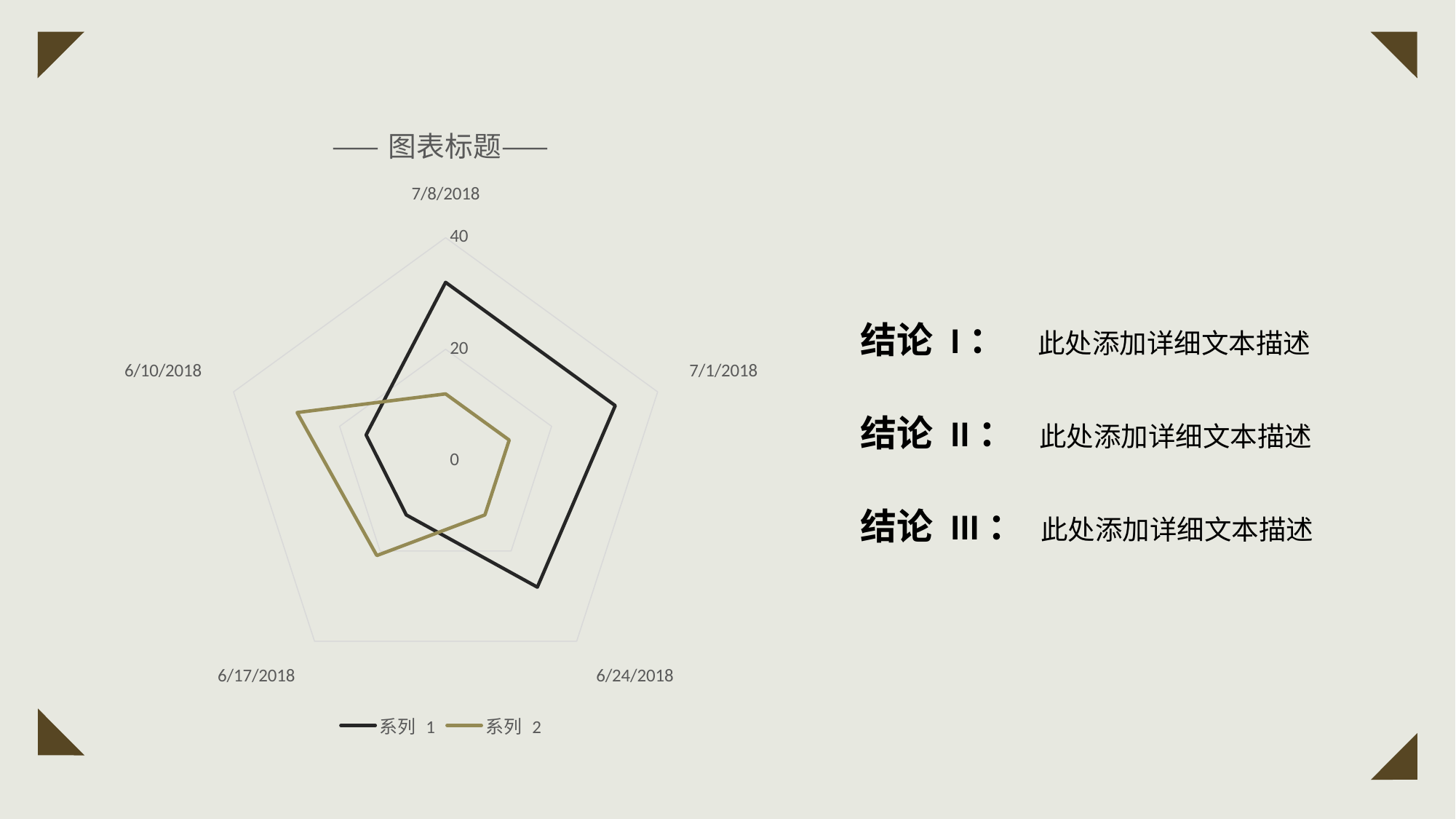

### Chart: ——图表标题——

| Category | 系列 1 | 系列 2 |
|---|---|---|
| 43289 | 32.0 | 12.0 |
| 43282 | 32.0 | 12.0 |
| 43275 | 28.0 | 12.0 |
| 43268 | 12.0 | 21.0 |
| 43261 | 15.0 | 28.0 |
结论 I：    此处添加详细文本描述
结论 II：   此处添加详细文本描述

结论 III：  此处添加详细文本描述